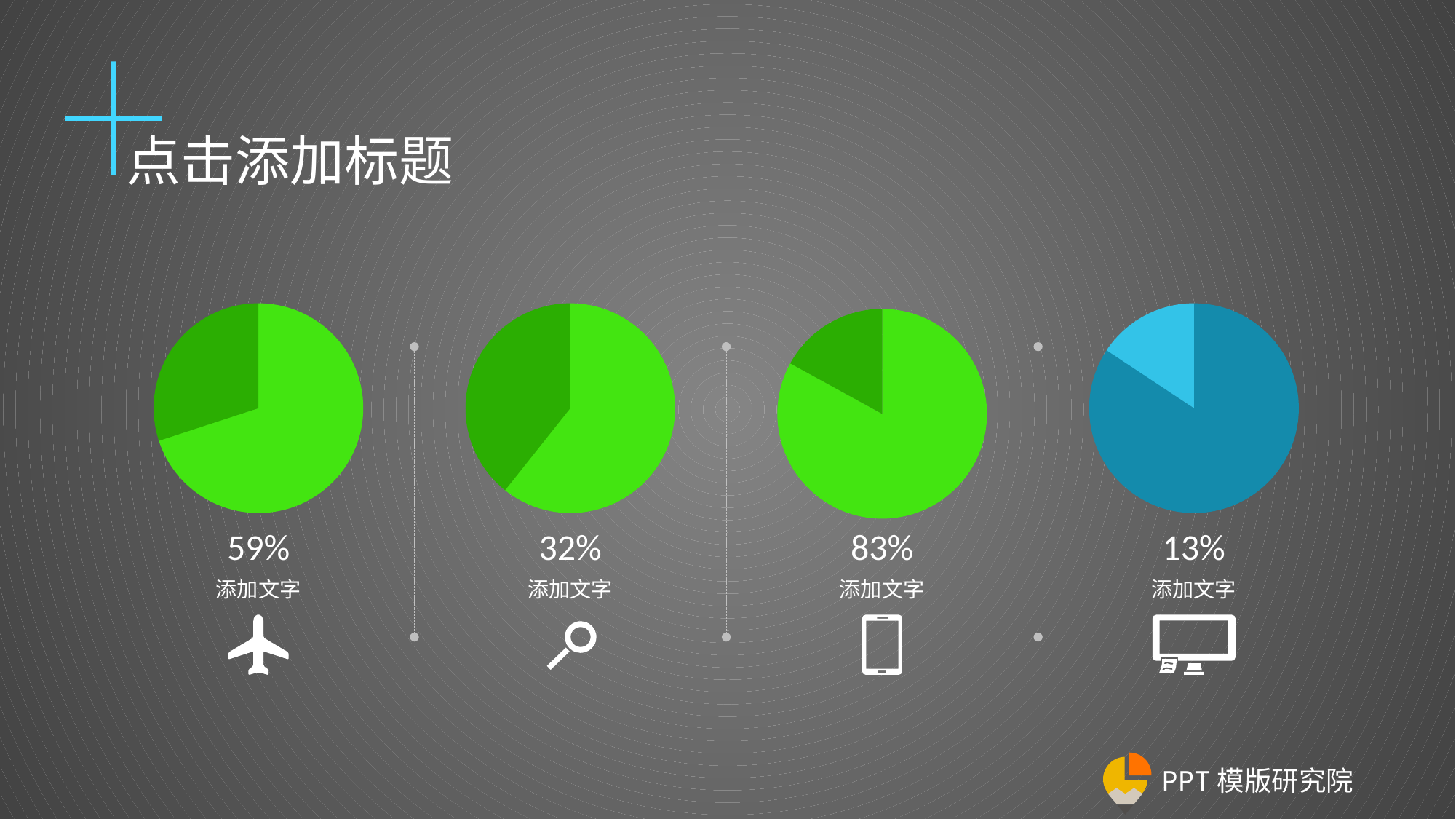

点击添加标题

59%
32%
83%
13%
添加文字
添加文字
添加文字
添加文字